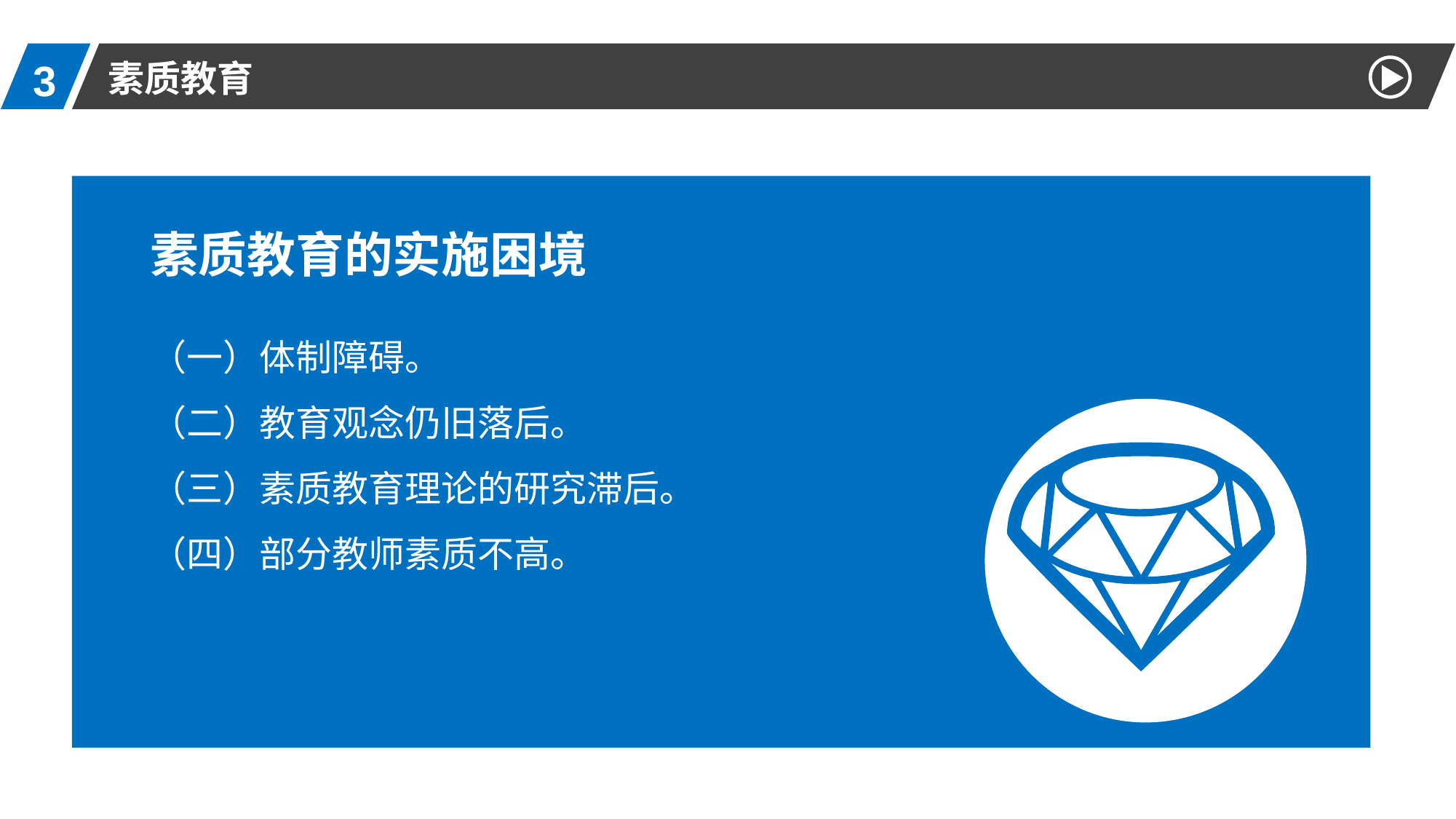

3
素质教育

素质教育的实施困境
（一）体制障碍。
（二）教育观念仍旧落后。
（三）素质教育理论的研究滞后。
（四）部分教师素质不高。